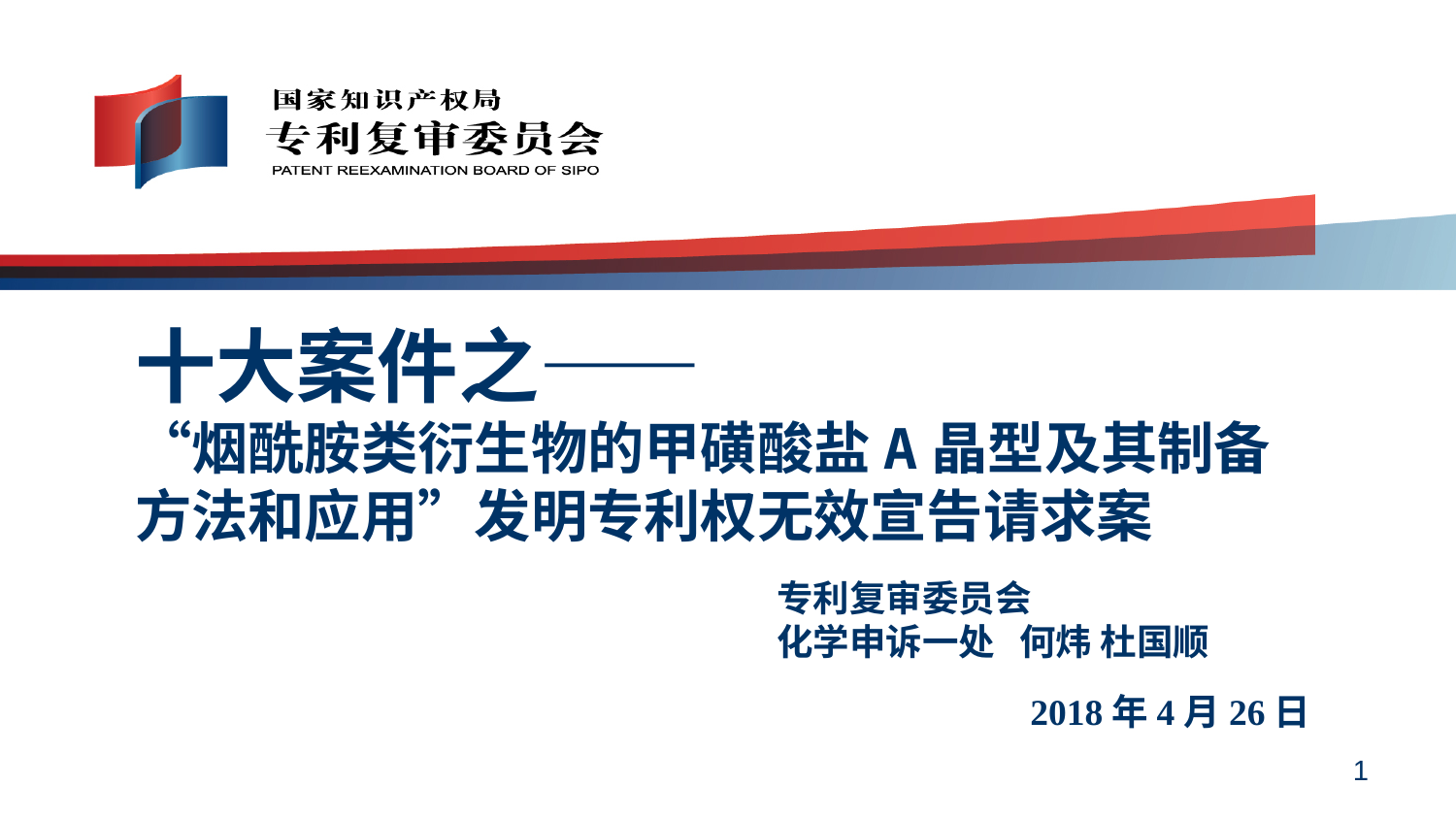

# 十大案件之—— “烟酰胺类衍生物的甲磺酸盐A晶型及其制备方法和应用”发明专利权无效宣告请求案
专利复审委员会
化学申诉一处   何炜 杜国顺
       2018年4月26日
1